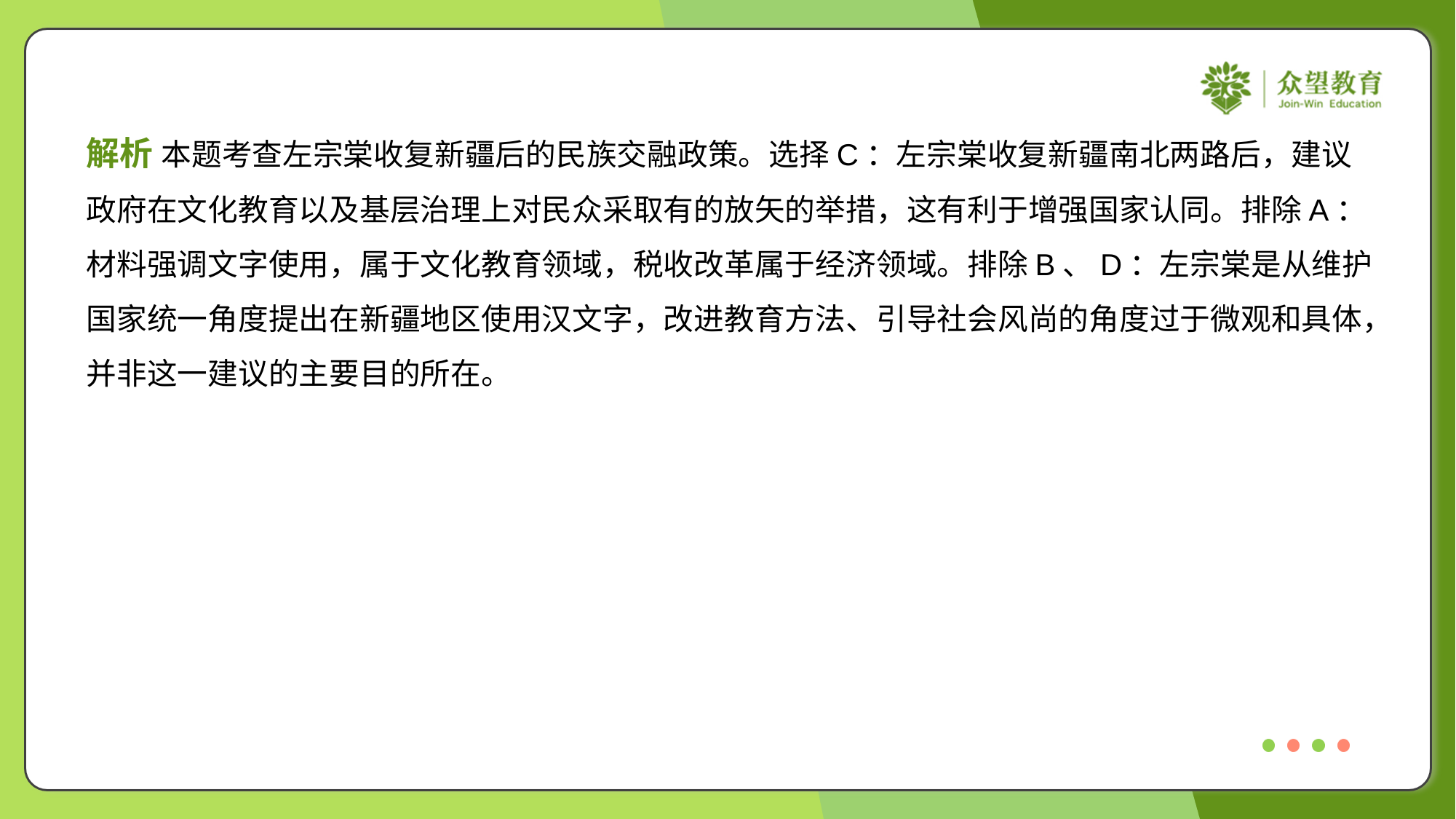

解析 本题考查左宗棠收复新疆后的民族交融政策。选择C：左宗棠收复新疆南北两路后，建议
政府在文化教育以及基层治理上对民众采取有的放矢的举措，这有利于增强国家认同。排除A：
材料强调文字使用，属于文化教育领域，税收改革属于经济领域。排除B、D：左宗棠是从维护
国家统一角度提出在新疆地区使用汉文字，改进教育方法、引导社会风尚的角度过于微观和具体，
并非这一建议的主要目的所在。